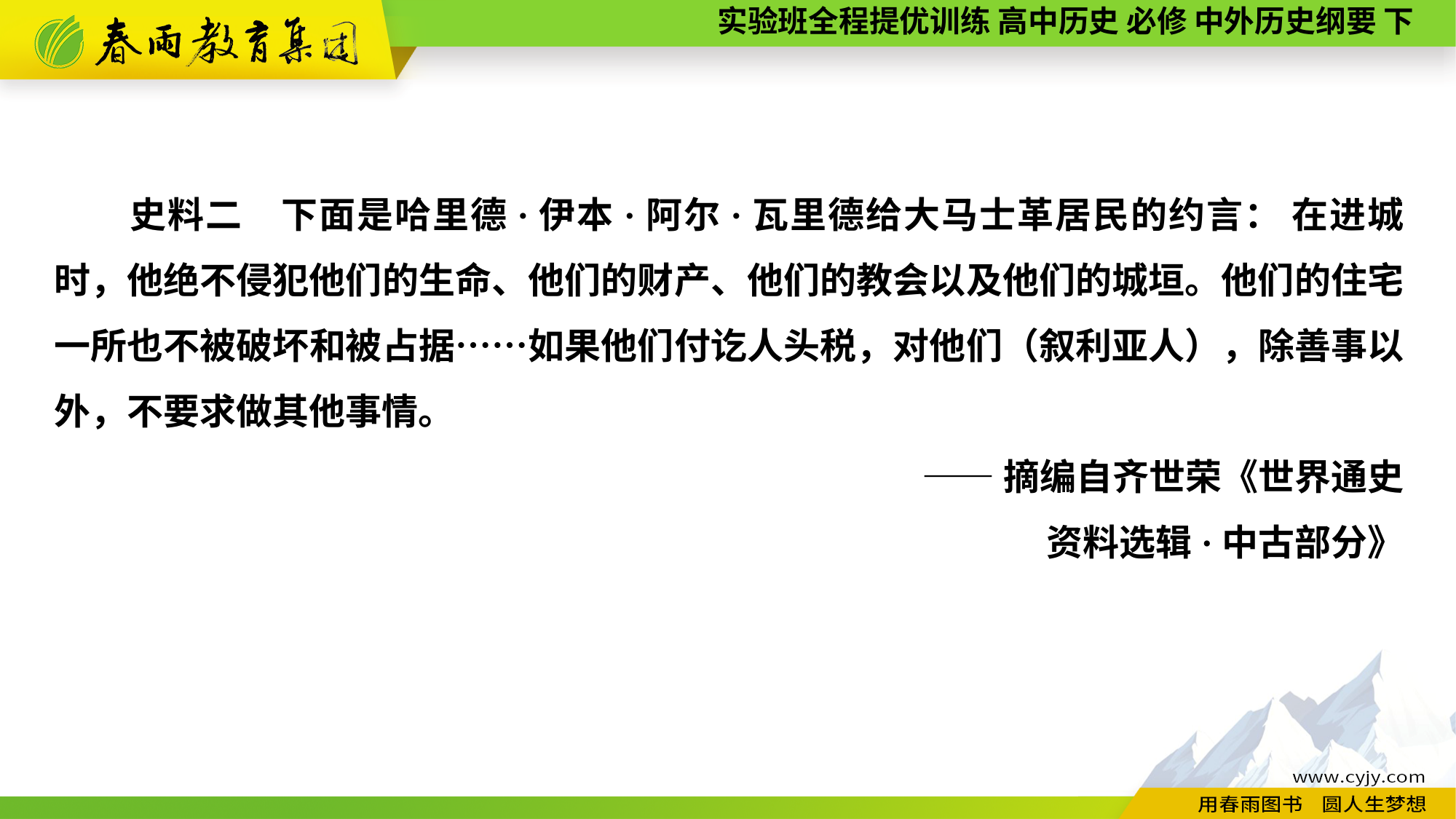

史料二　下面是哈里德·伊本·阿尔·瓦里德给大马士革居民的约言： 在进城时，他绝不侵犯他们的生命、他们的财产、他们的教会以及他们的城垣。他们的住宅一所也不被破坏和被占据……如果他们付讫人头税，对他们（叙利亚人），除善事以外，不要求做其他事情。
——摘编自齐世荣《世界通史
资料选辑·中古部分》